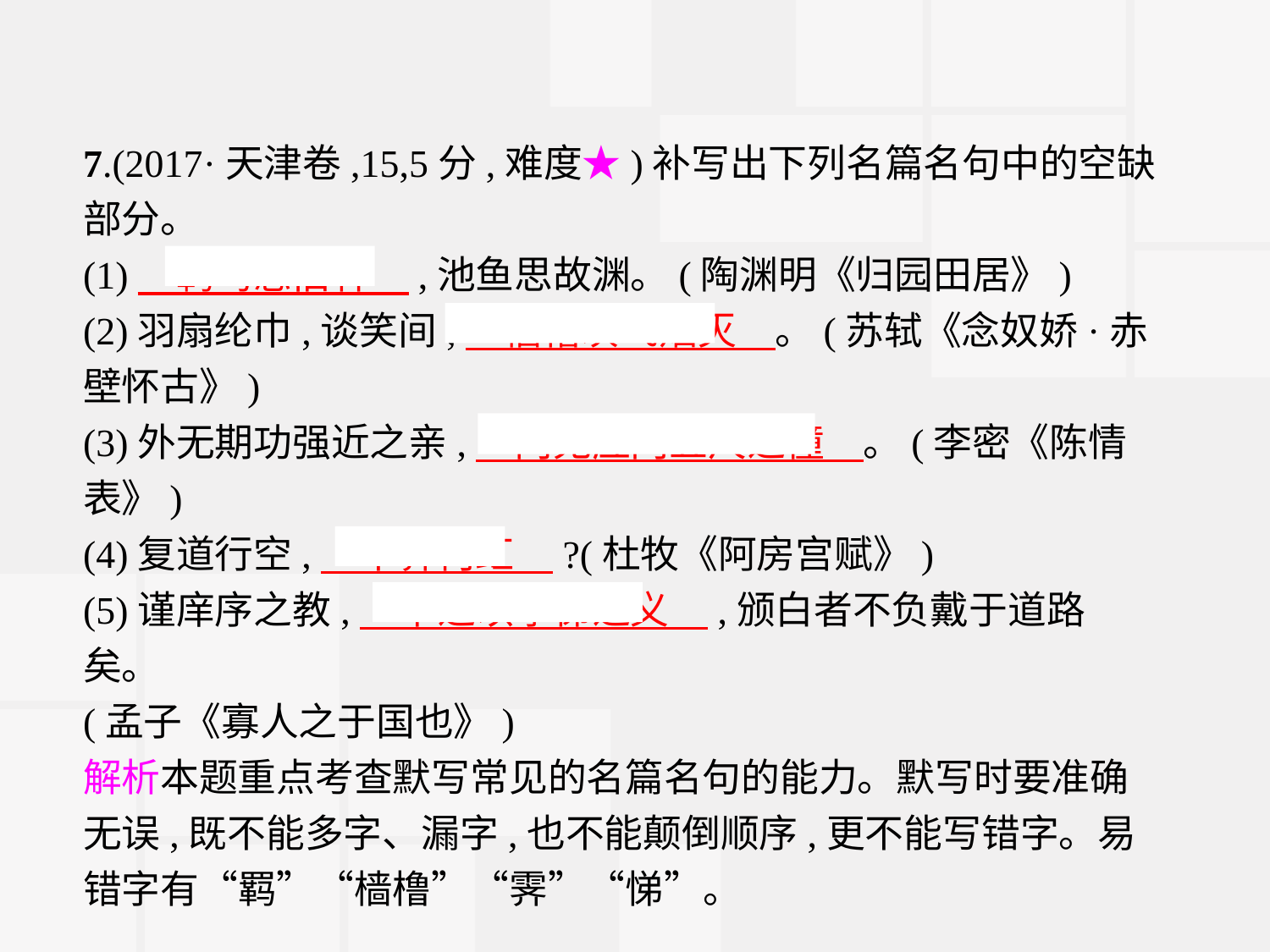

7.(2017·天津卷,15,5分,难度★)补写出下列名篇名句中的空缺部分。
(1)　羁鸟恋旧林　,池鱼思故渊。(陶渊明《归园田居》)
(2)羽扇纶巾,谈笑间,　樯橹灰飞烟灭　。(苏轼《念奴娇·赤壁怀古》)
(3)外无期功强近之亲,　内无应门五尺之僮　。(李密《陈情表》)
(4)复道行空,　不霁何虹　?(杜牧《阿房宫赋》)
(5)谨庠序之教,　申之以孝悌之义　,颁白者不负戴于道路矣。
(孟子《寡人之于国也》)
解析本题重点考查默写常见的名篇名句的能力。默写时要准确无误,既不能多字、漏字,也不能颠倒顺序,更不能写错字。易错字有“羁”“樯橹”“霁”“悌”。